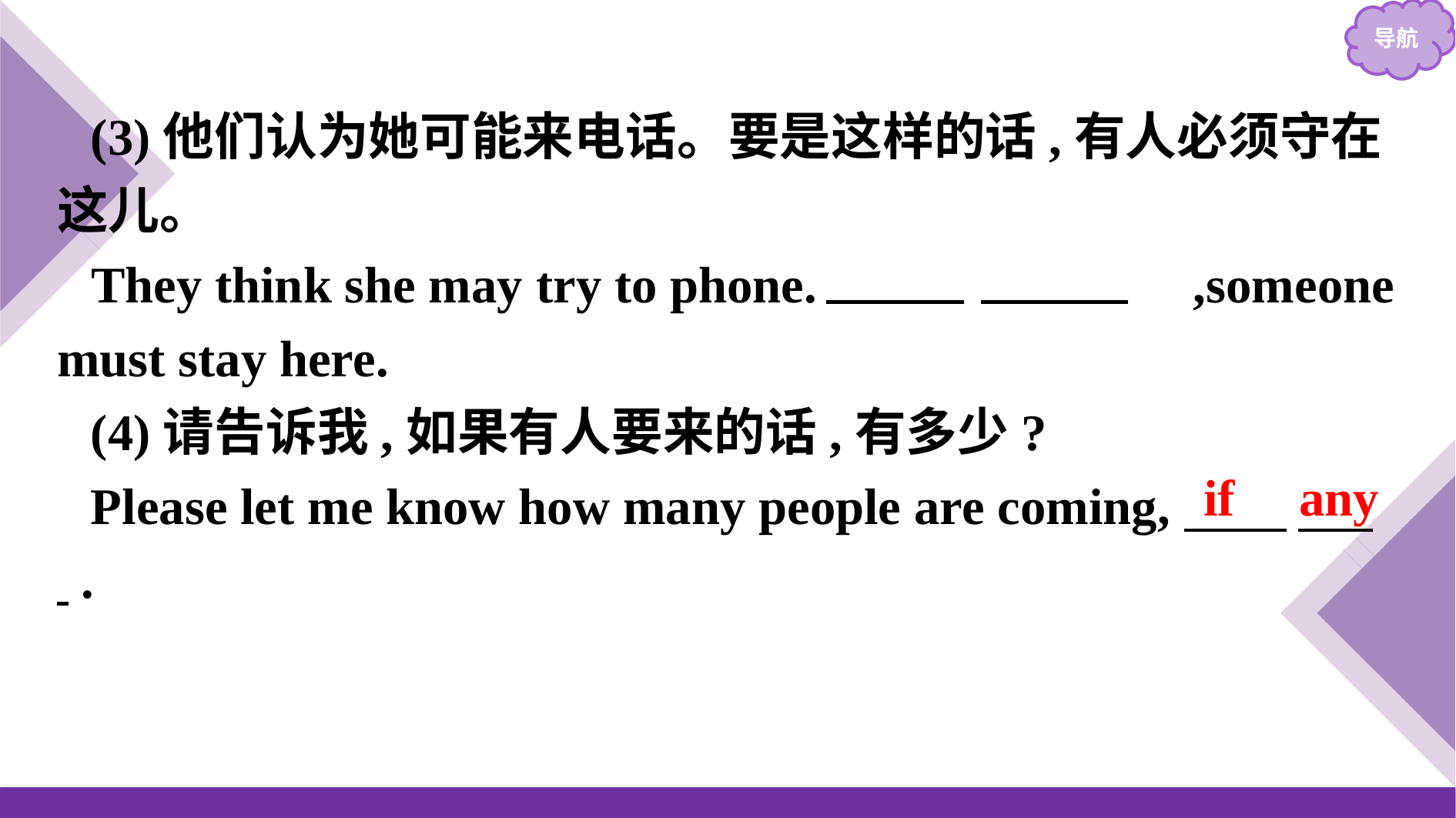

(3)他们认为她可能来电话。要是这样的话,有人必须守在这儿。
They think she may try to phone.　If　 　so　,someone must stay here.
(4)请告诉我,如果有人要来的话,有多少?
Please let me know how many people are coming,　　 　    .

if     any